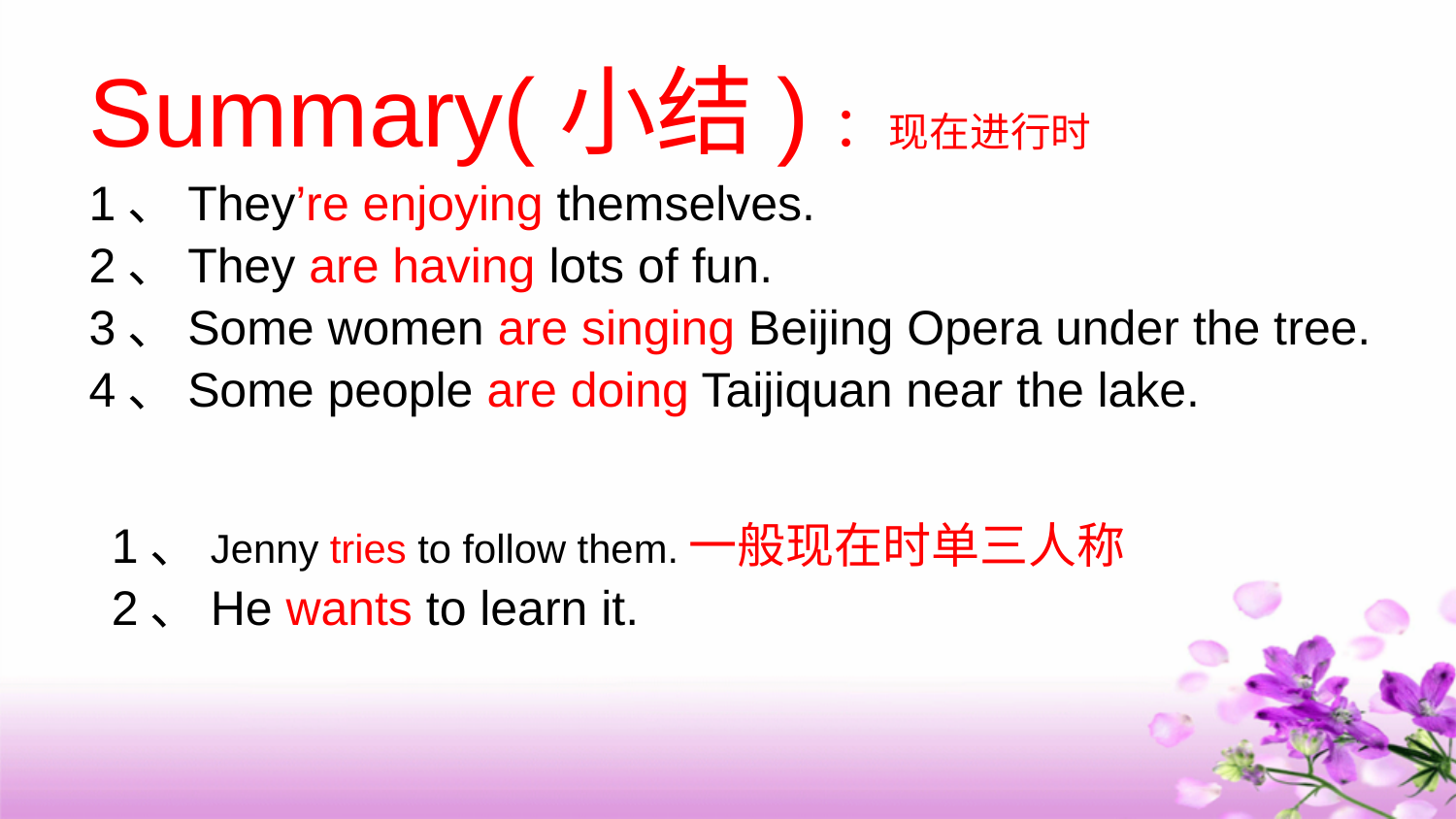

Summary(小结)：现在进行时
1、They’re enjoying themselves.
2、They are having lots of fun.
3、Some women are singing Beijing Opera under the tree.
4、Some people are doing Taijiquan near the lake.
1、Jenny tries to follow them.一般现在时单三人称
2、He wants to learn it.